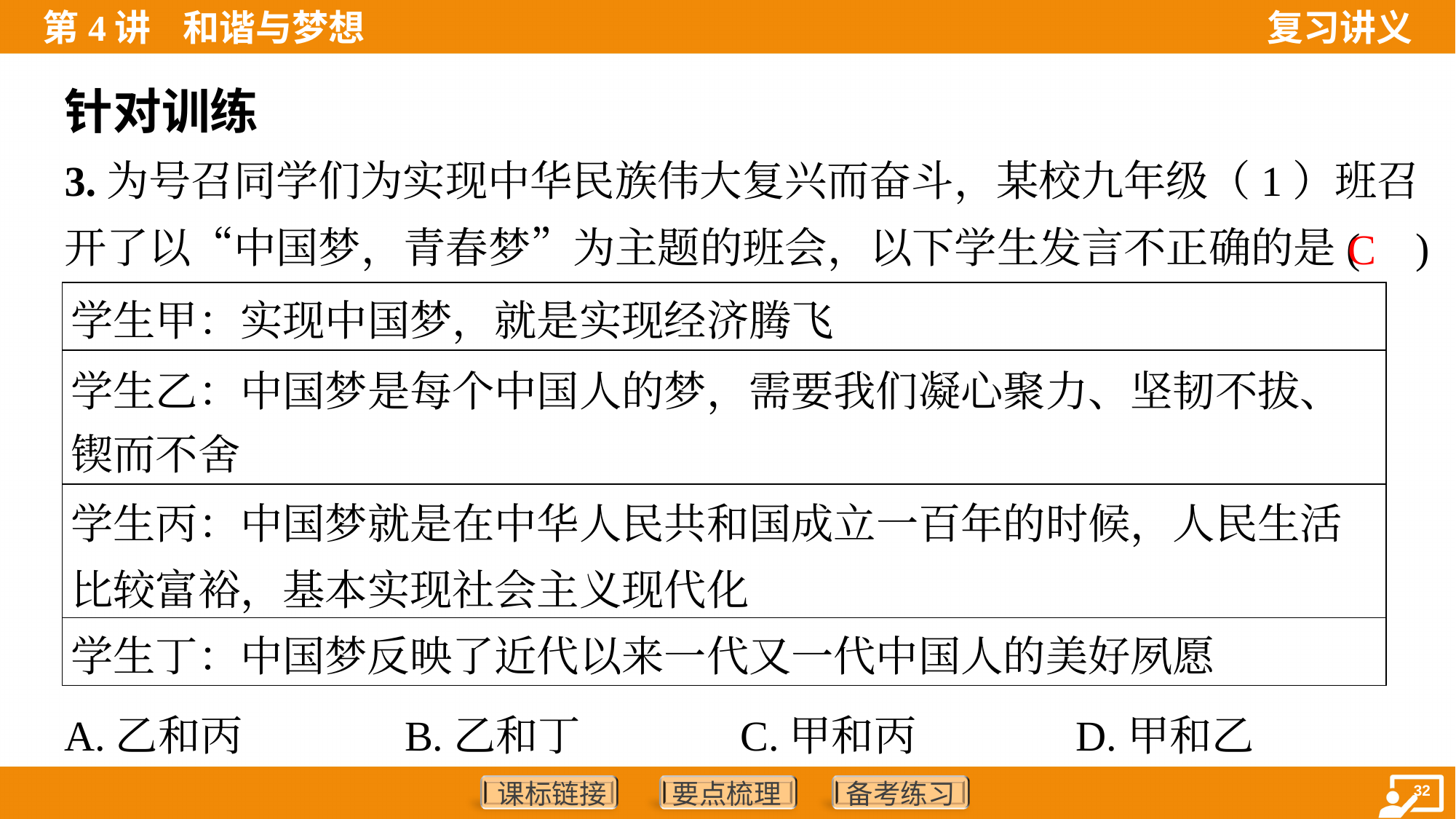

针对训练
3.为号召同学们为实现中华民族伟大复兴而奋斗，某校九年级（1）班召
开了以“中国梦，青春梦”为主题的班会，以下学生发言不正确的是(     )
C
| 学生甲：实现中国梦，就是实现经济腾飞 |
| --- |
| 学生乙：中国梦是每个中国人的梦，需要我们凝心聚力、坚韧不拔、 锲而不舍 |
| 学生丙：中国梦就是在中华人民共和国成立一百年的时候，人民生活比较富裕，基本实现社会主义现代化 |
| 学生丁：中国梦反映了近代以来一代又一代中国人的美好夙愿 |
A.乙和丙	B.乙和丁	C.甲和丙	D.甲和乙